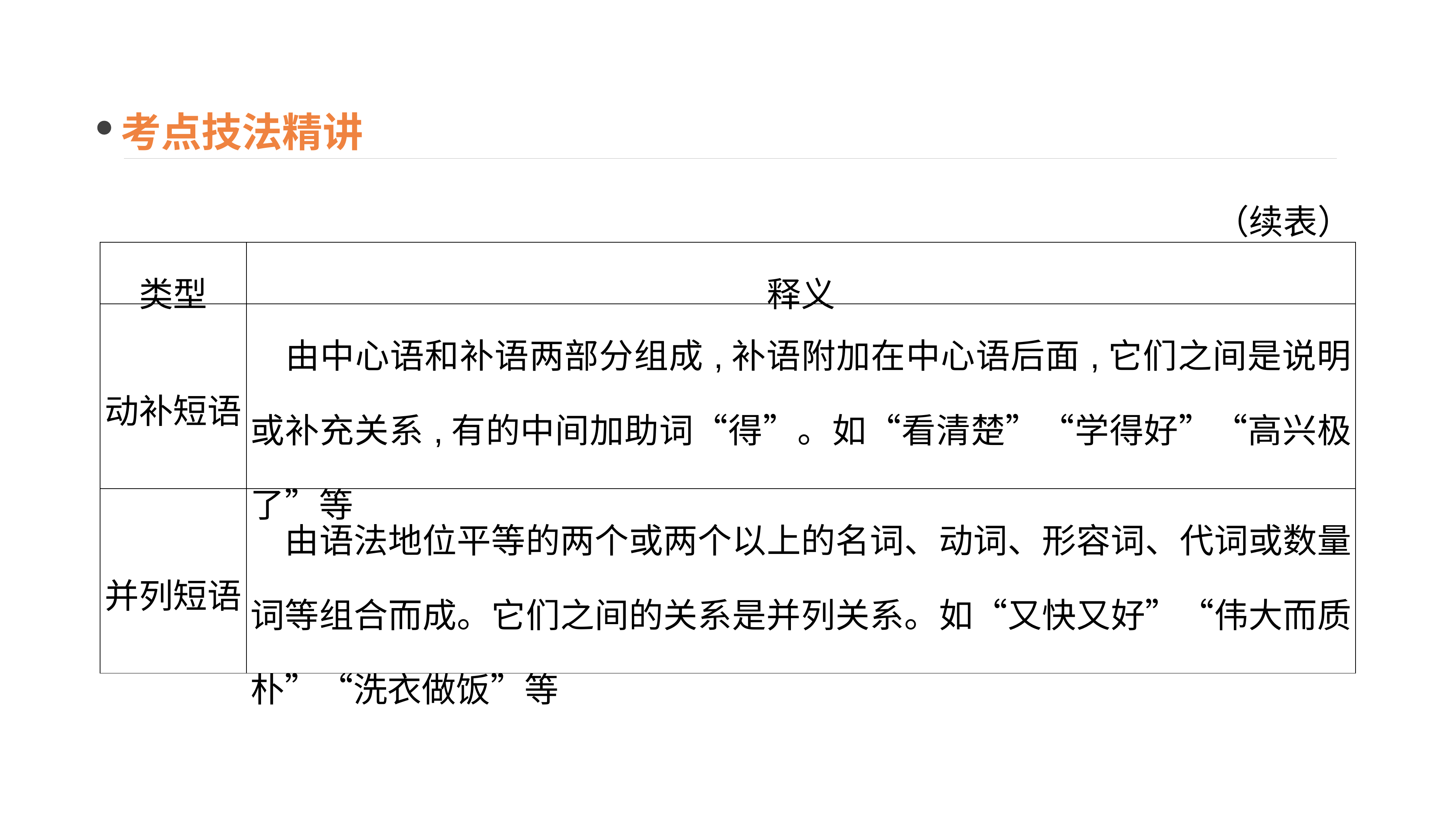

考点技法精讲

（续表）
| 类型 | 释义 |
| --- | --- |
| 动补短语 | 由中心语和补语两部分组成,补语附加在中心语后面,它们之间是说明或补充关系,有的中间加助词“得”。如“看清楚”“学得好”“高兴极了”等 |
| 并列短语 | 由语法地位平等的两个或两个以上的名词、动词、形容词、代词或数量词等组合而成。它们之间的关系是并列关系。如“又快又好”“伟大而质朴”“洗衣做饭”等 |